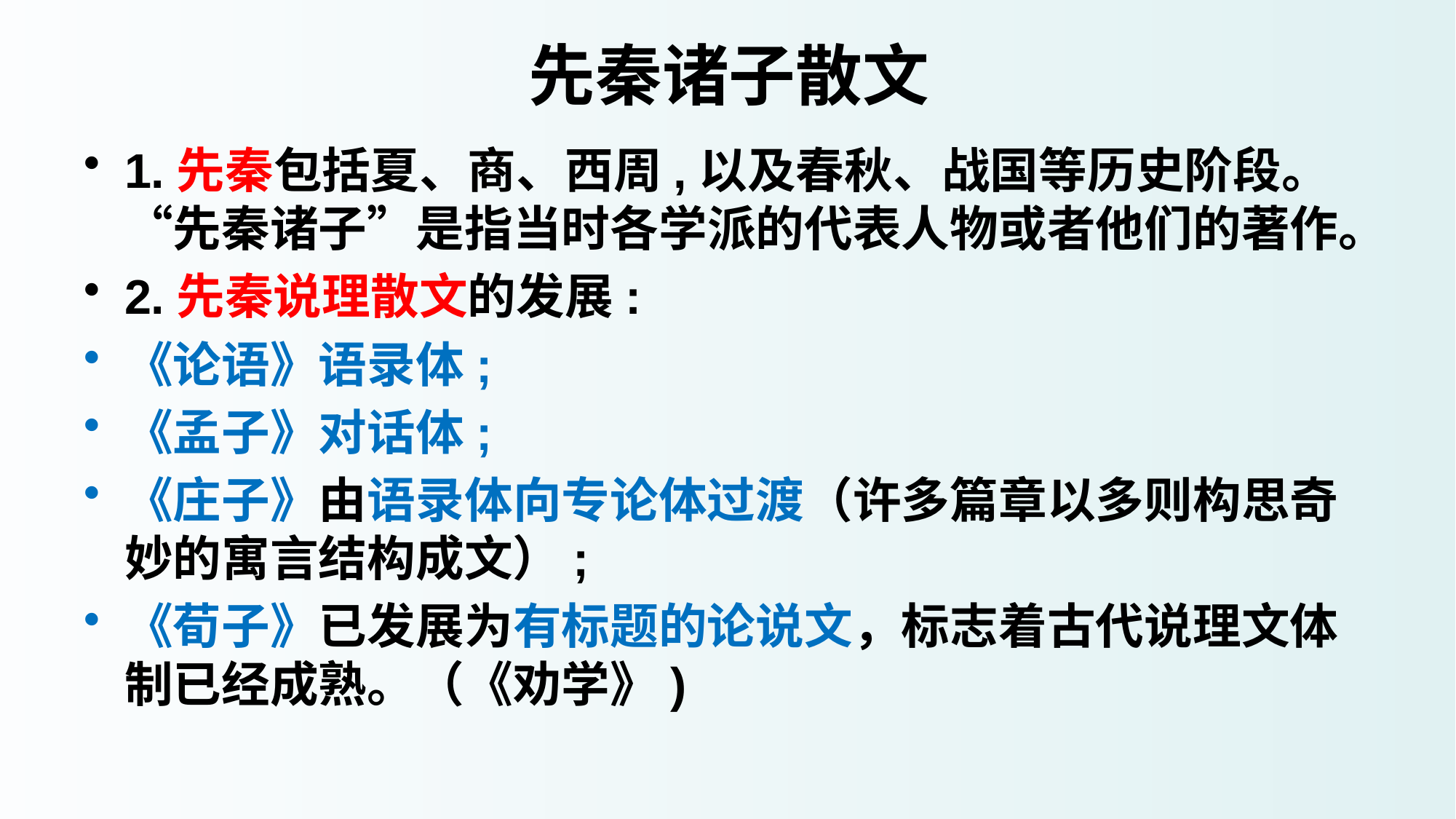

# 先秦诸子散文
1.先秦包括夏、商、西周,以及春秋、战国等历史阶段。“先秦诸子”是指当时各学派的代表人物或者他们的著作。
2.先秦说理散文的发展:
《论语》语录体;
《孟子》对话体;
《庄子》由语录体向专论体过渡（许多篇章以多则构思奇妙的寓言结构成文）;
《荀子》已发展为有标题的论说文，标志着古代说理文体制已经成熟。（《劝学》)